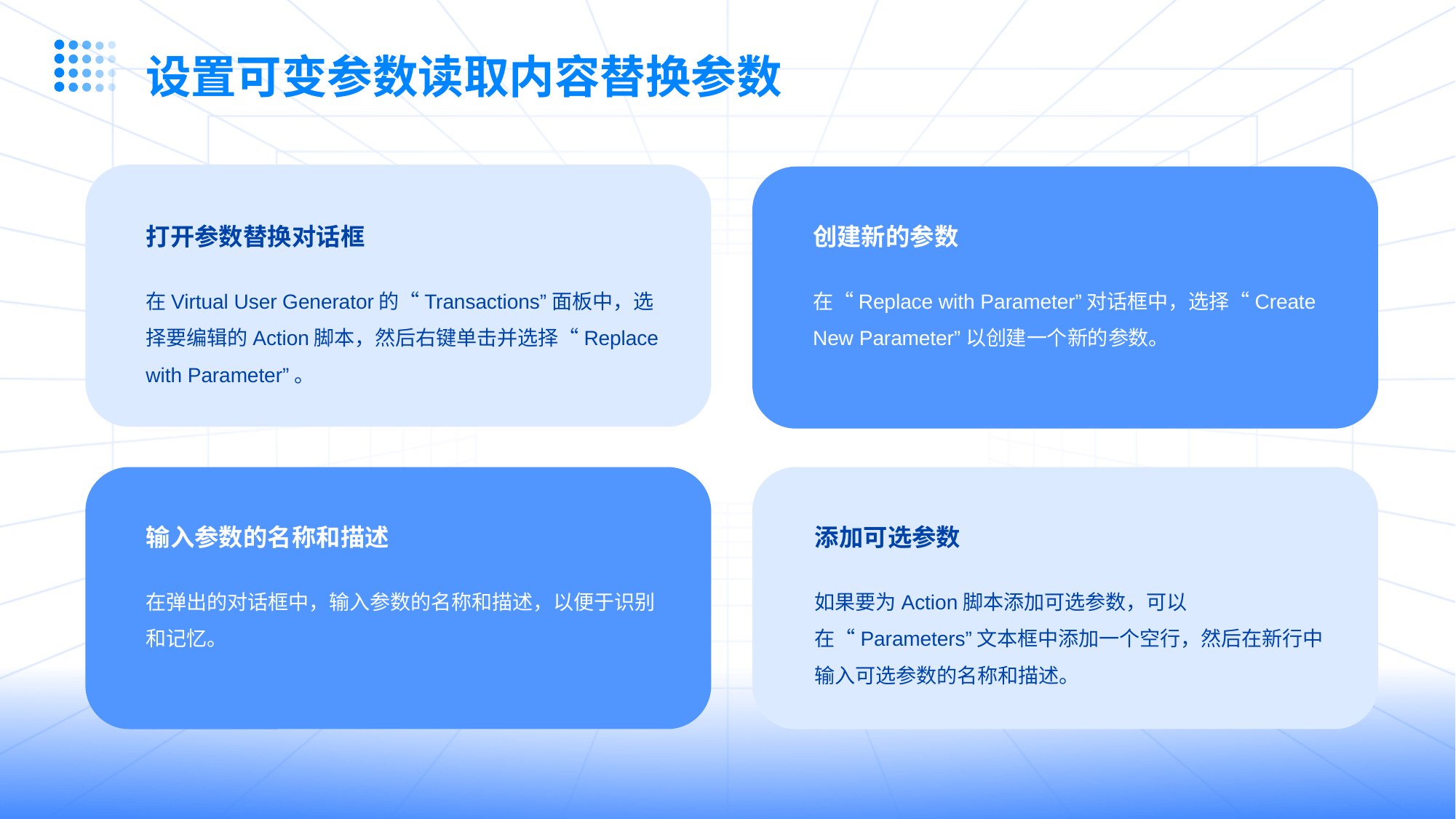

设置可变参数读取内容替换参数

打开参数替换对话框
创建新的参数
在Virtual User Generator的“Transactions”面板中，选择要编辑的Action脚本，然后右键单击并选择“Replace with Parameter”。
在“Replace with Parameter”对话框中，选择“Create New Parameter”以创建一个新的参数。

输入参数的名称和描述
添加可选参数
在弹出的对话框中，输入参数的名称和描述，以便于识别和记忆。
如果要为Action脚本添加可选参数，可以在“Parameters”文本框中添加一个空行，然后在新行中输入可选参数的名称和描述。